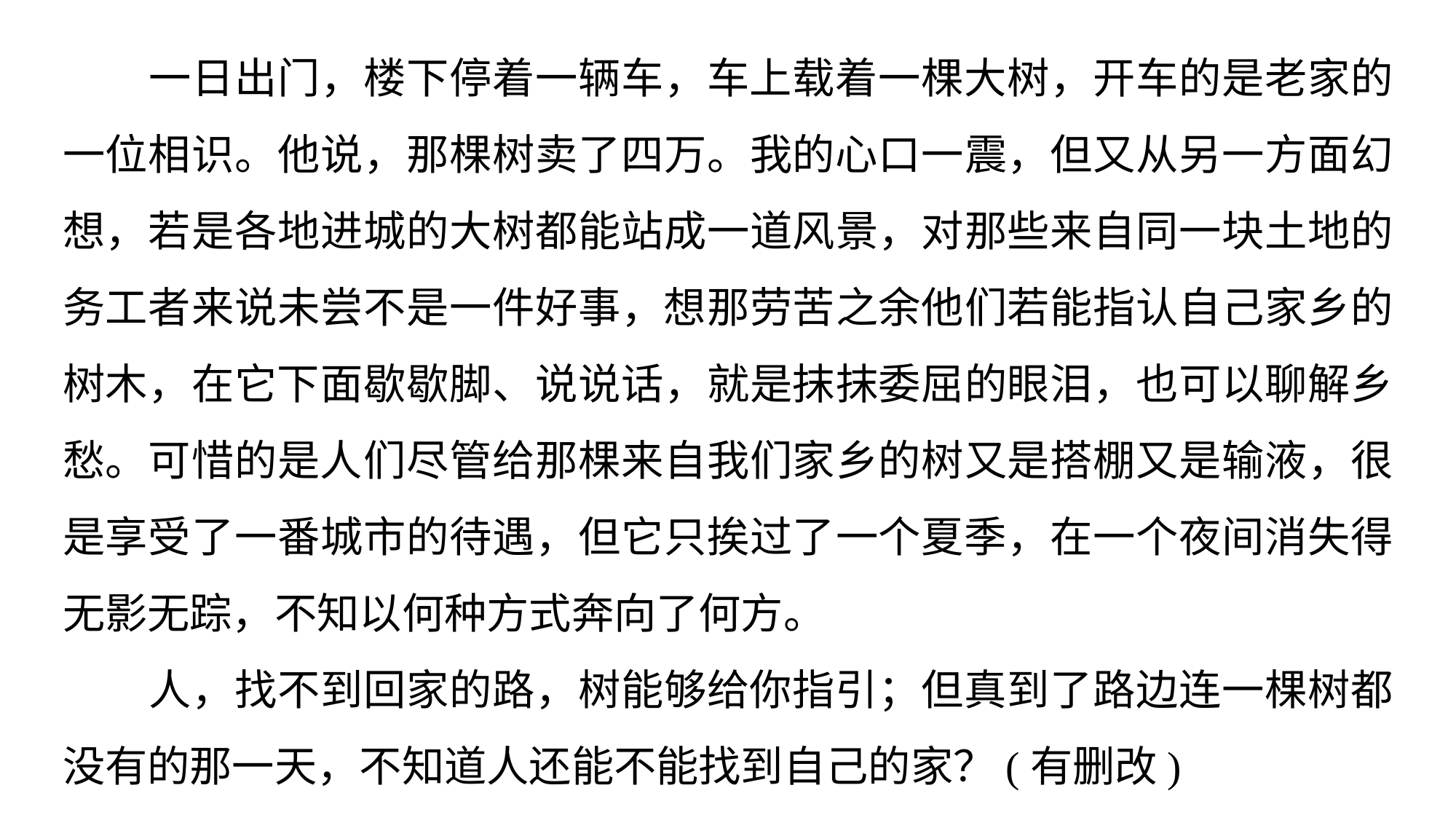

一日出门，楼下停着一辆车，车上载着一棵大树，开车的是老家的一位相识。他说，那棵树卖了四万。我的心口一震，但又从另一方面幻想，若是各地进城的大树都能站成一道风景，对那些来自同一块土地的务工者来说未尝不是一件好事，想那劳苦之余他们若能指认自己家乡的树木，在它下面歇歇脚、说说话，就是抹抹委屈的眼泪，也可以聊解乡愁。可惜的是人们尽管给那棵来自我们家乡的树又是搭棚又是输液，很是享受了一番城市的待遇，但它只挨过了一个夏季，在一个夜间消失得无影无踪，不知以何种方式奔向了何方。
人，找不到回家的路，树能够给你指引；但真到了路边连一棵树都没有的那一天，不知道人还能不能找到自己的家？(有删改)